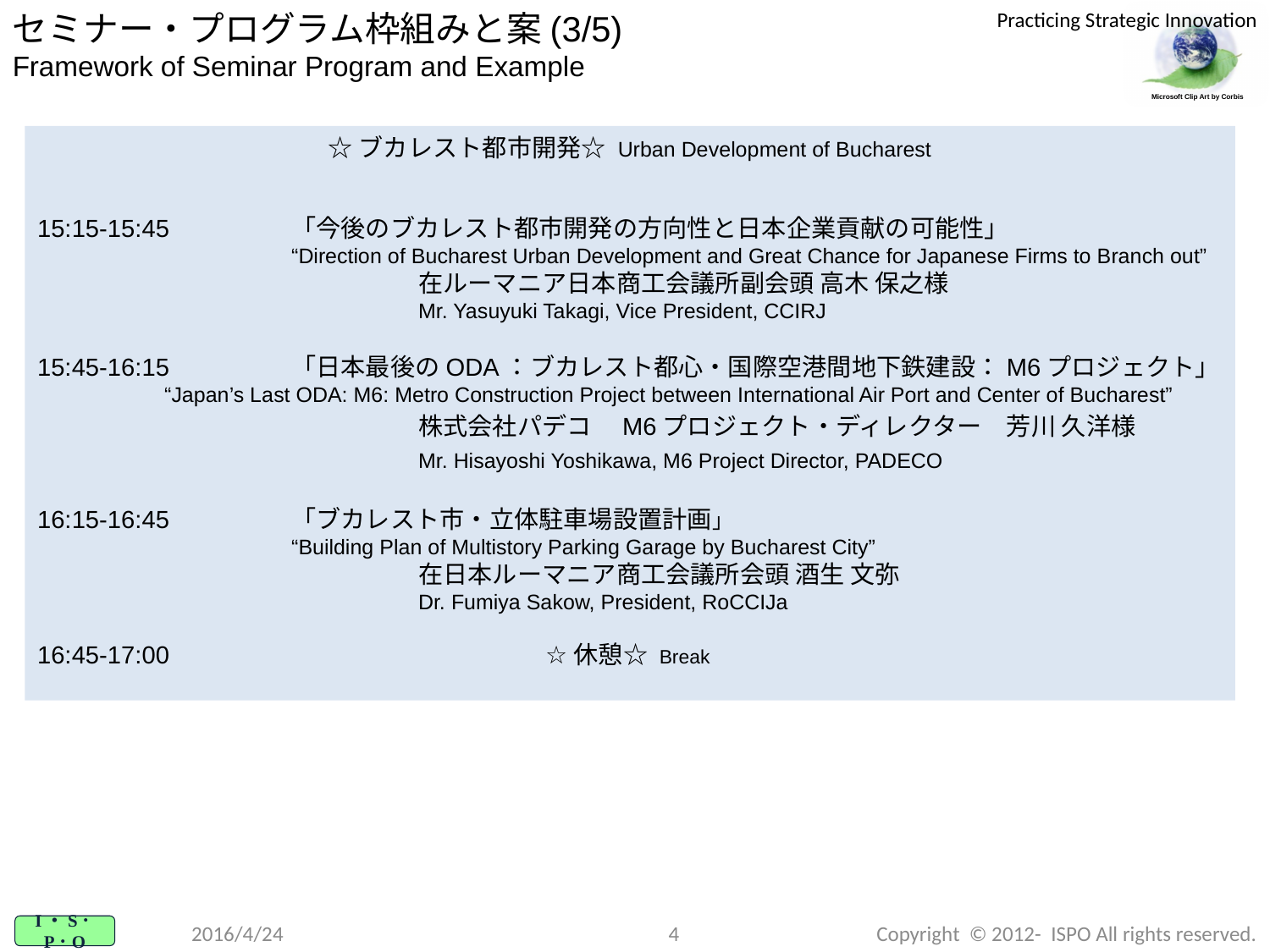

セミナー・プログラム枠組みと案(3/5)
Framework of Seminar Program and Example
☆ブカレスト都市開発☆ Urban Development of Bucharest

15:15-15:45	「今後のブカレスト都市開発の方向性と日本企業貢献の可能性」
		“Direction of Bucharest Urban Development and Great Chance for Japanese Firms to Branch out”
			在ルーマニア日本商工会議所副会頭 高木 保之様
			Mr. Yasuyuki Takagi, Vice President, CCIRJ

15:45-16:15	「日本最後のODA：ブカレスト都心・国際空港間地下鉄建設：M6プロジェクト」
	“Japan’s Last ODA: M6: Metro Construction Project between International Air Port and Center of Bucharest”
			株式会社パデコ　M6プロジェクト・ディレクター　芳川 久洋様
			Mr. Hisayoshi Yoshikawa, M6 Project Director, PADECO

16:15-16:45	「ブカレスト市・立体駐車場設置計画」
		“Building Plan of Multistory Parking Garage by Bucharest City”
			在日本ルーマニア商工会議所会頭 酒生 文弥
			Dr. Fumiya Sakow, President, RoCCIJa

16:45-17:00			☆休憩☆ Break

2016/4/24
4
Copyright  © 2012-  ISPO All rights reserved.